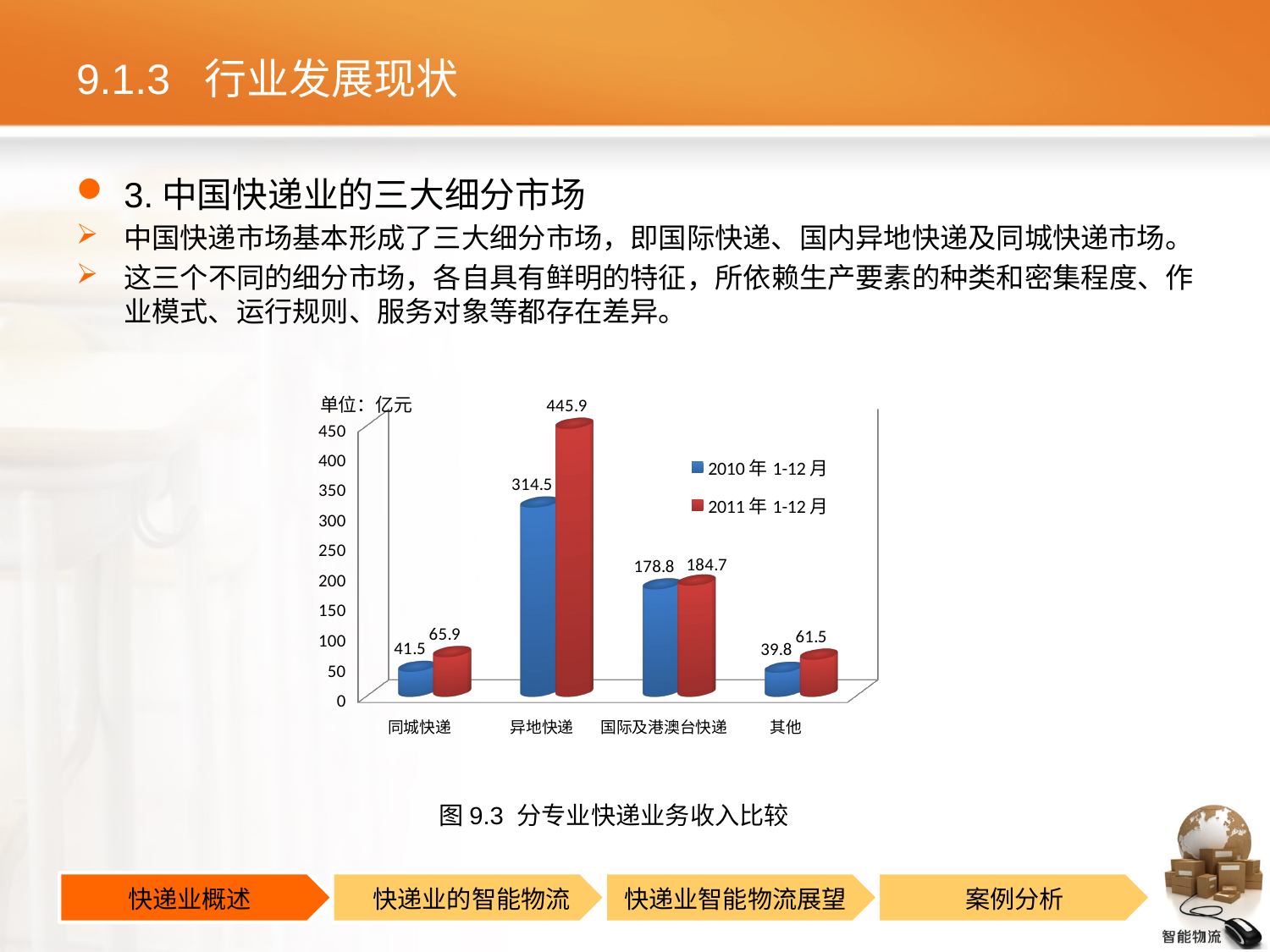

# 9.1.3  行业发展现状
3.中国快递业的三大细分市场
中国快递市场基本形成了三大细分市场，即国际快递、国内异地快递及同城快递市场。
这三个不同的细分市场，各自具有鲜明的特征，所依赖生产要素的种类和密集程度、作业模式、运行规则、服务对象等都存在差异。

[unsupported chart]

单位：亿元
图9.3 分专业快递业务收入比较